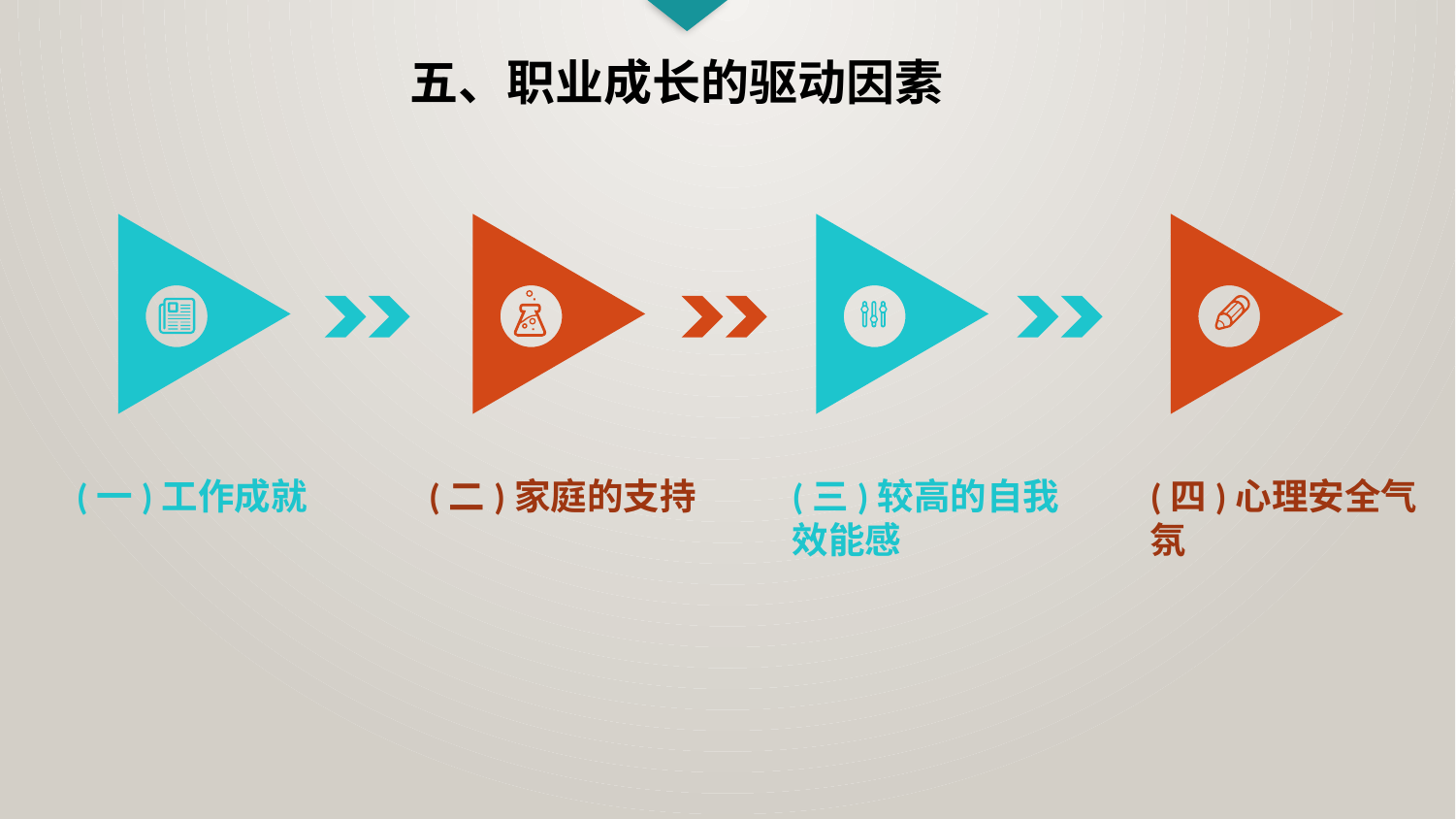

五、职业成长的驱动因素

(一)工作成就
(二)家庭的支持
(三)较高的自我效能感
(四)心理安全气氛